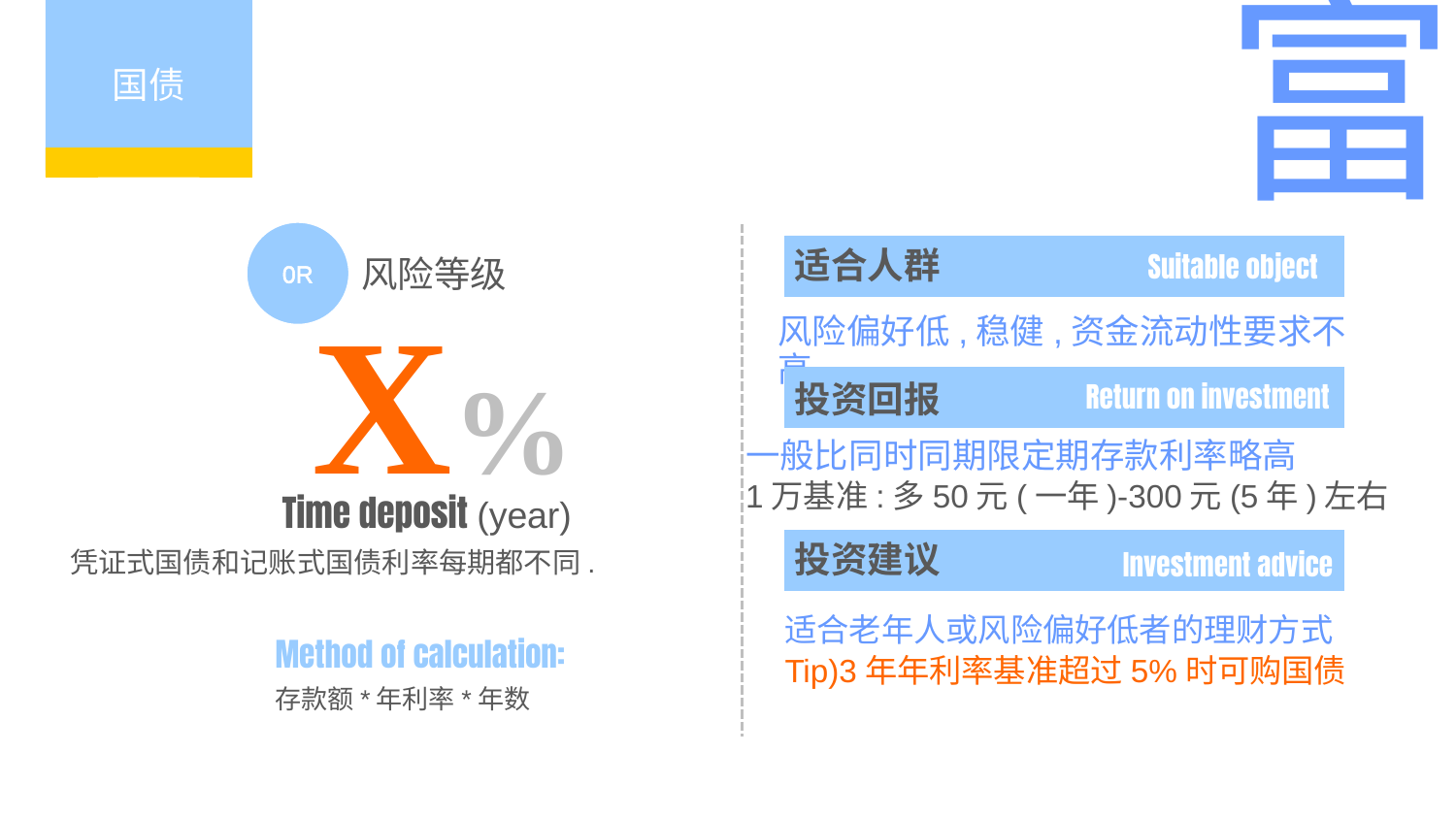

富
国债

0R
适合人群

Suitable object
风险等级
X%
风险偏好低,稳健,资金流动性要求不高

投资回报
Return on investment
一般比同时同期限定期存款利率略高
1万基准:多50元(一年)-300元(5年)左右
Time deposit (year)
投资建议

凭证式国债和记账式国债利率每期都不同.
Investment advice
适合老年人或风险偏好低者的理财方式
Tip)3年年利率基准超过5%时可购国债
Method of calculation:
存款额*年利率*年数